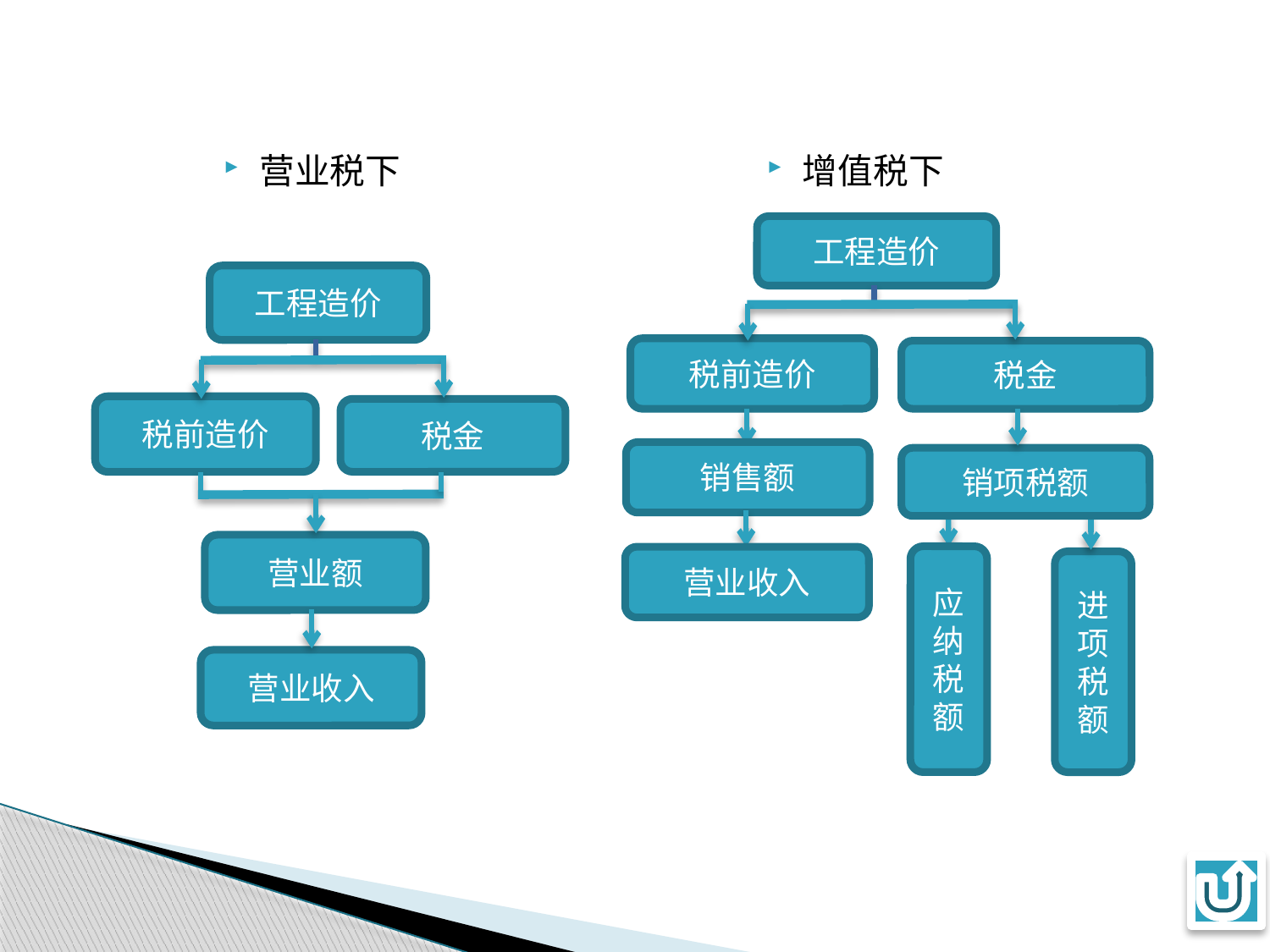

营业税下

增值税下

工程造价
税前造价
税金
销售额
销项税额
应纳税额
营业收入
进项税额
工程造价
税前造价
税金
营业额
营业收入